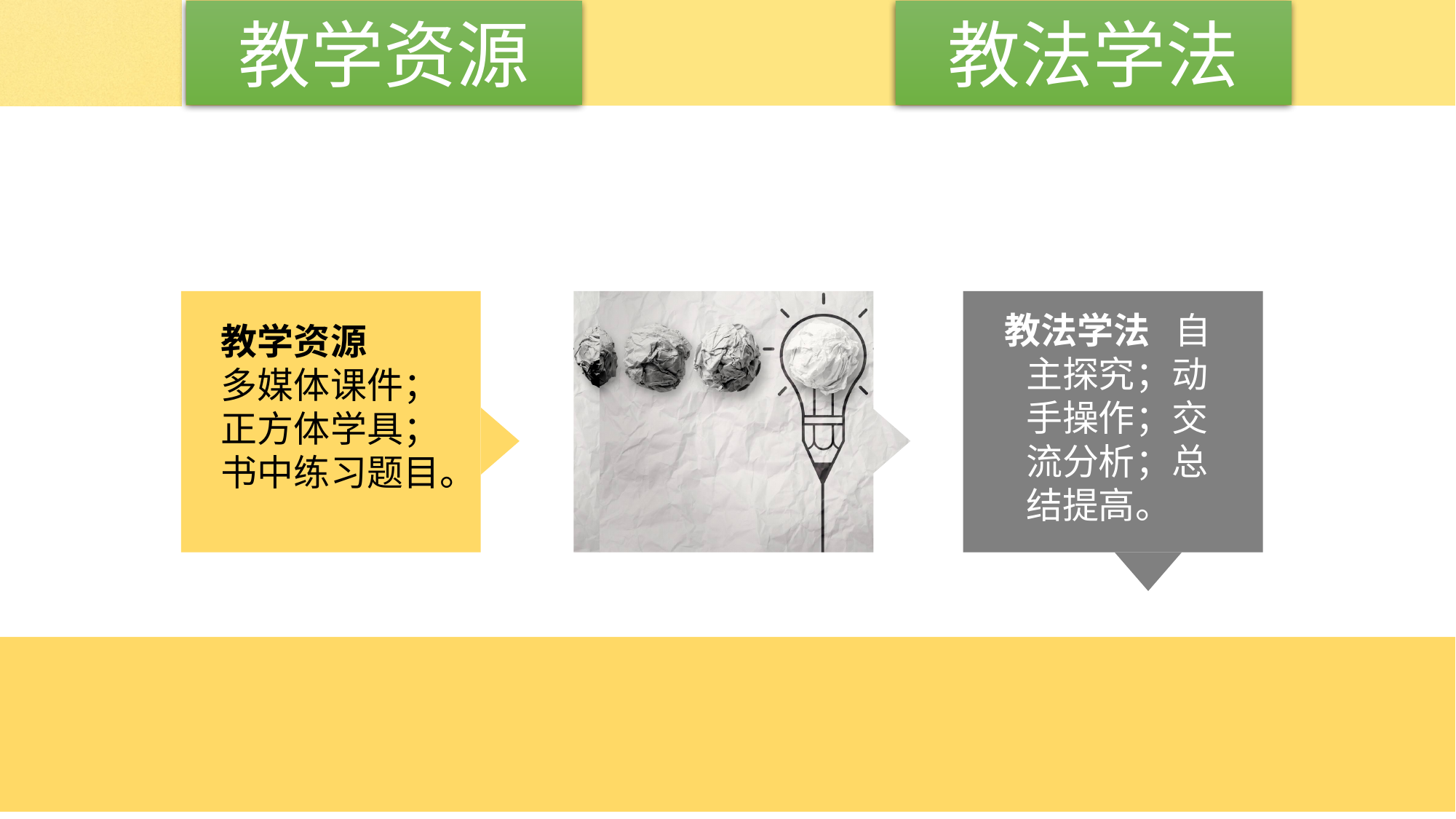

教学资源
教法学法

教学资源
多媒体课件；
正方体学具；
书中练习题目。

教法学法   自主探究；动手操作；交流分析；总结提高。